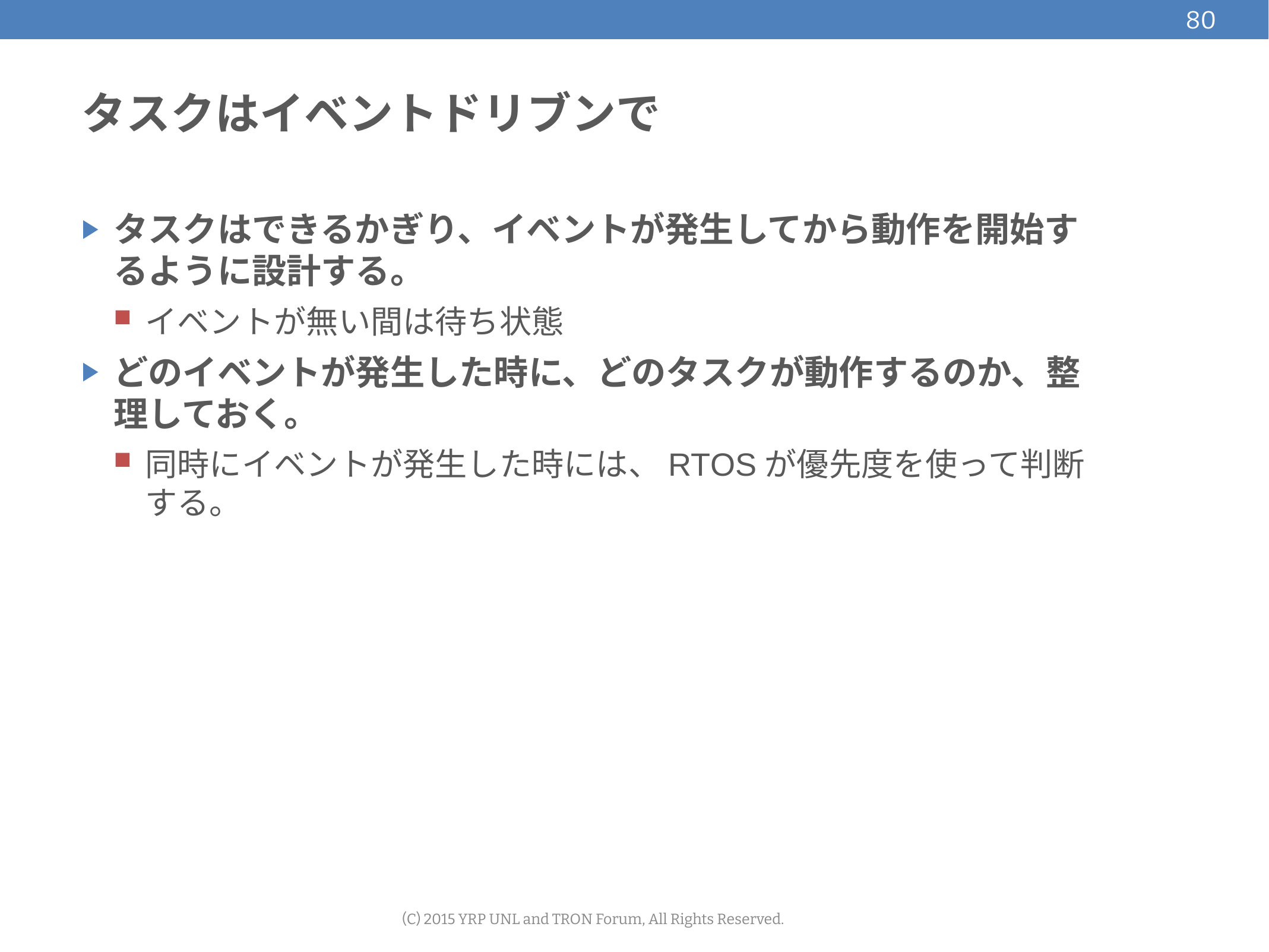

80
# タスクはイベントドリブンで
タスクはできるかぎり、イベントが発生してから動作を開始するように設計する。
イベントが無い間は待ち状態
どのイベントが発生した時に、どのタスクが動作するのか、整理しておく。
同時にイベントが発生した時には、RTOSが優先度を使って判断する。
(C) 2015 YRP UNL and TRON Forum, All Rights Reserved.